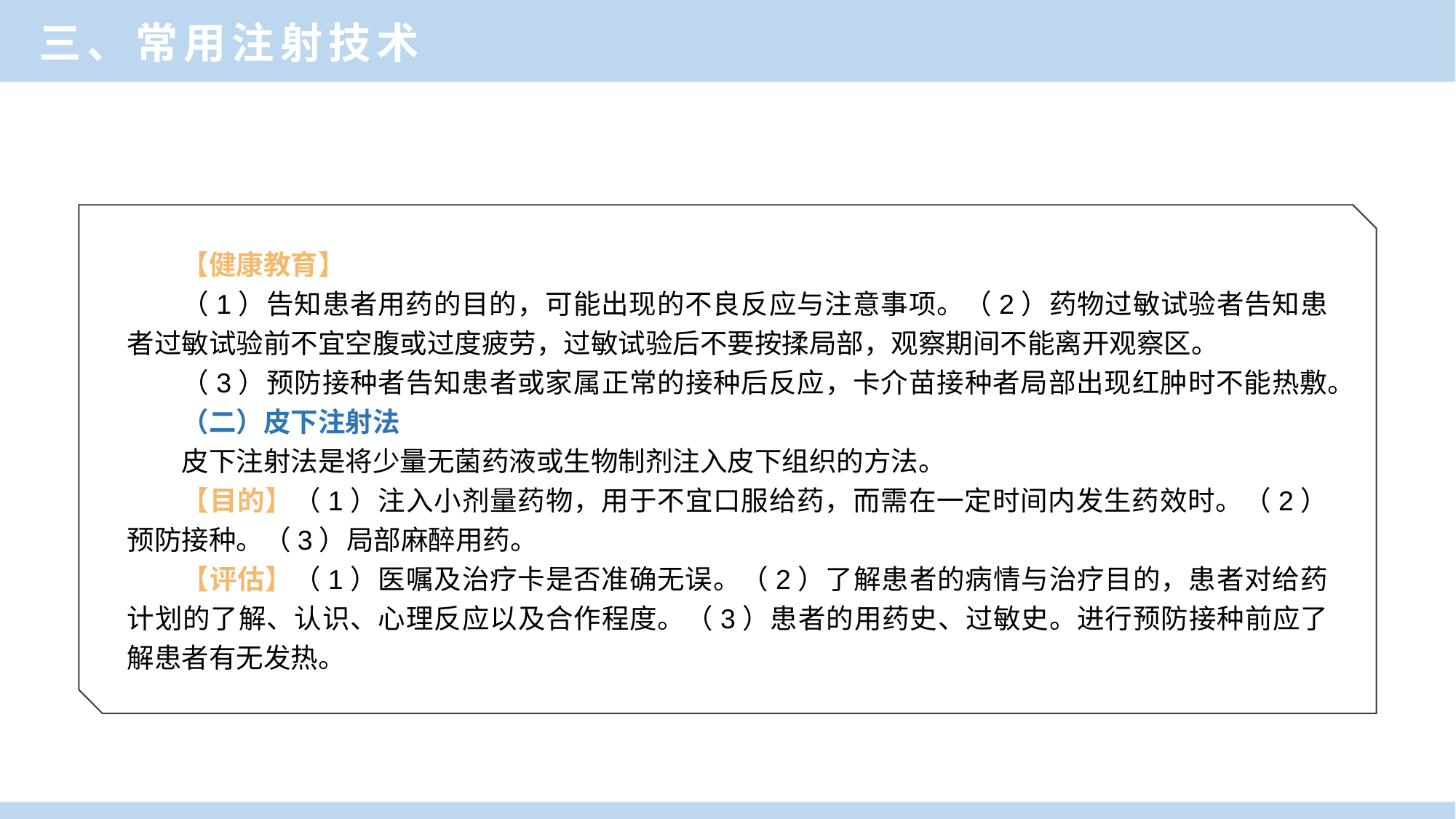

三、常用注射技术

【健康教育】
（1）告知患者用药的目的，可能出现的不良反应与注意事项。（2）药物过敏试验者告知患者过敏试验前不宜空腹或过度疲劳，过敏试验后不要按揉局部，观察期间不能离开观察区。
（3）预防接种者告知患者或家属正常的接种后反应，卡介苗接种者局部出现红肿时不能热敷。
（二）皮下注射法
皮下注射法是将少量无菌药液或生物制剂注入皮下组织的方法。
【目的】（1）注入小剂量药物，用于不宜口服给药，而需在一定时间内发生药效时。（2）预防接种。（3）局部麻醉用药。
【评估】（1）医嘱及治疗卡是否准确无误。（2）了解患者的病情与治疗目的，患者对给药计划的了解、认识、心理反应以及合作程度。（3）患者的用药史、过敏史。进行预防接种前应了解患者有无发热。